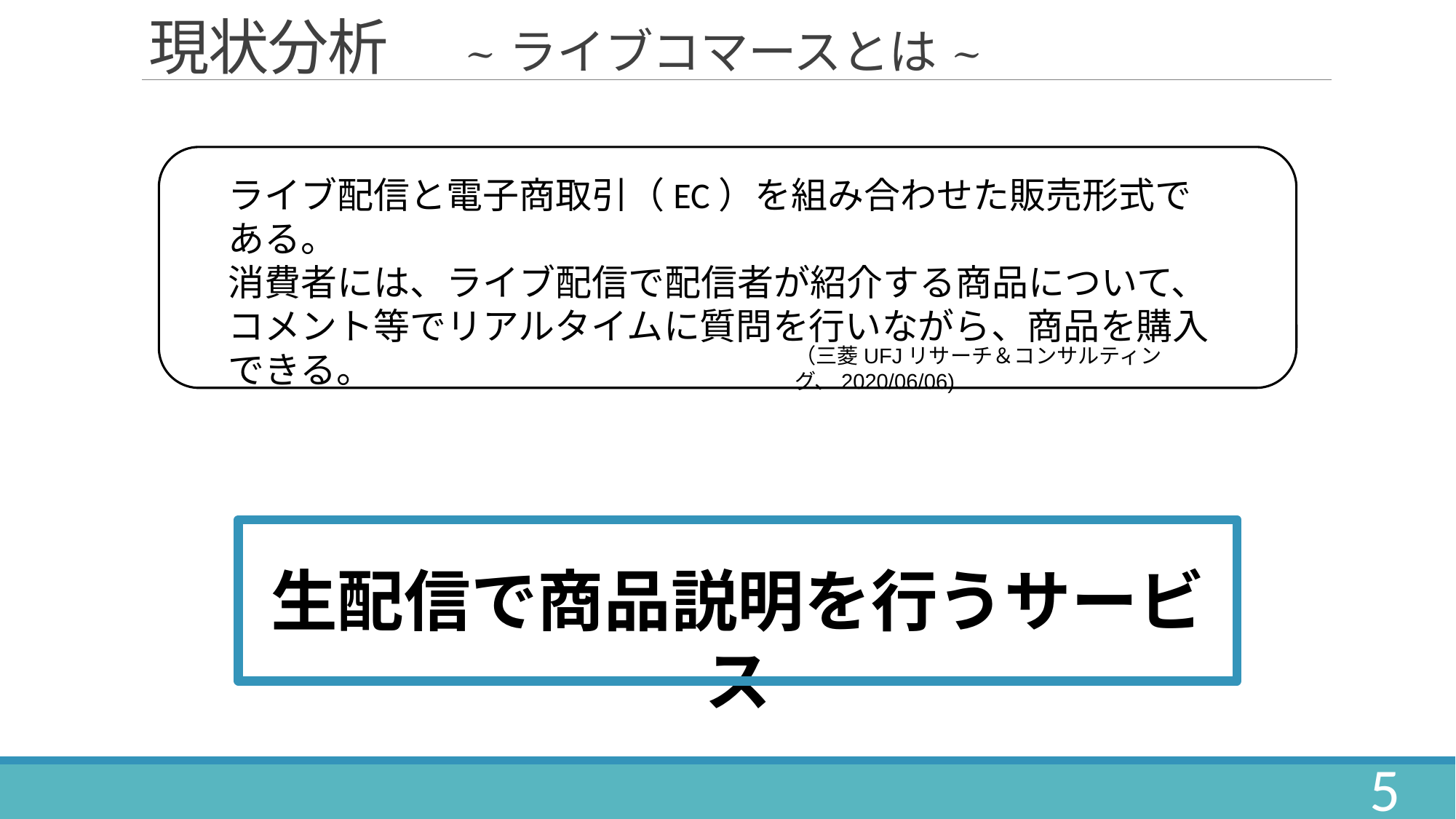

# 現状分析　~ライブコマースとは~

ライブ配信と電子商取引（EC）を組み合わせた販売形式である。
消費者には、ライブ配信で配信者が紹介する商品について、
コメント等でリアルタイムに質問を行いながら、商品を購入できる。
（三菱UFJリサーチ＆コンサルティング、2020/06/06)

生配信で商品説明を行うサービス
5